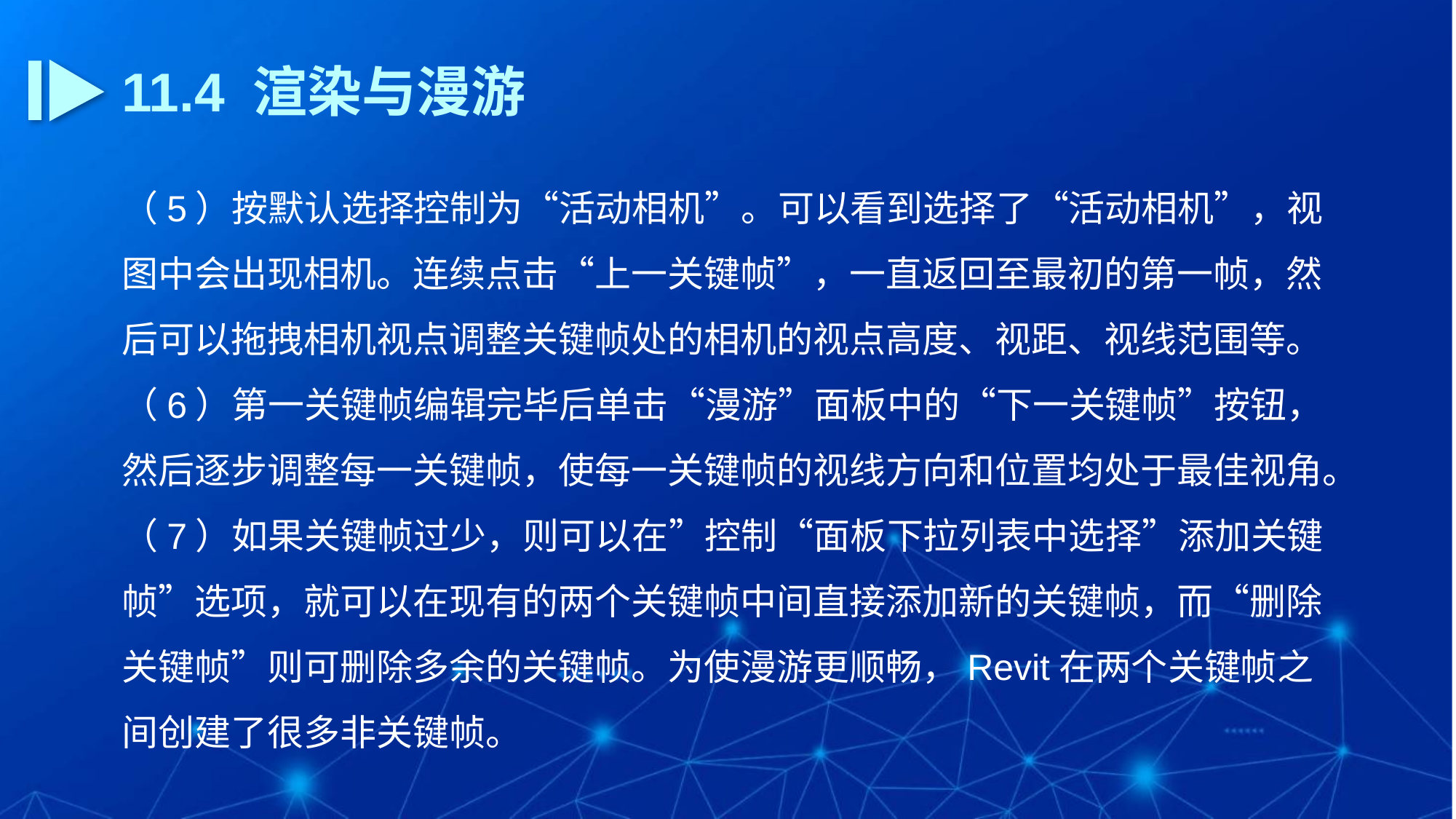

11.4 渲染与漫游

（5）按默认选择控制为“活动相机”。可以看到选择了“活动相机”，视图中会出现相机。连续点击“上一关键帧”，一直返回至最初的第一帧，然后可以拖拽相机视点调整关键帧处的相机的视点高度、视距、视线范围等。
（6）第一关键帧编辑完毕后单击“漫游”面板中的“下一关键帧”按钮，然后逐步调整每一关键帧，使每一关键帧的视线方向和位置均处于最佳视角。
（7）如果关键帧过少，则可以在”控制“面板下拉列表中选择”添加关键帧”选项，就可以在现有的两个关键帧中间直接添加新的关键帧，而“删除关键帧”则可删除多余的关键帧。为使漫游更顺畅，Revit在两个关键帧之间创建了很多非关键帧。